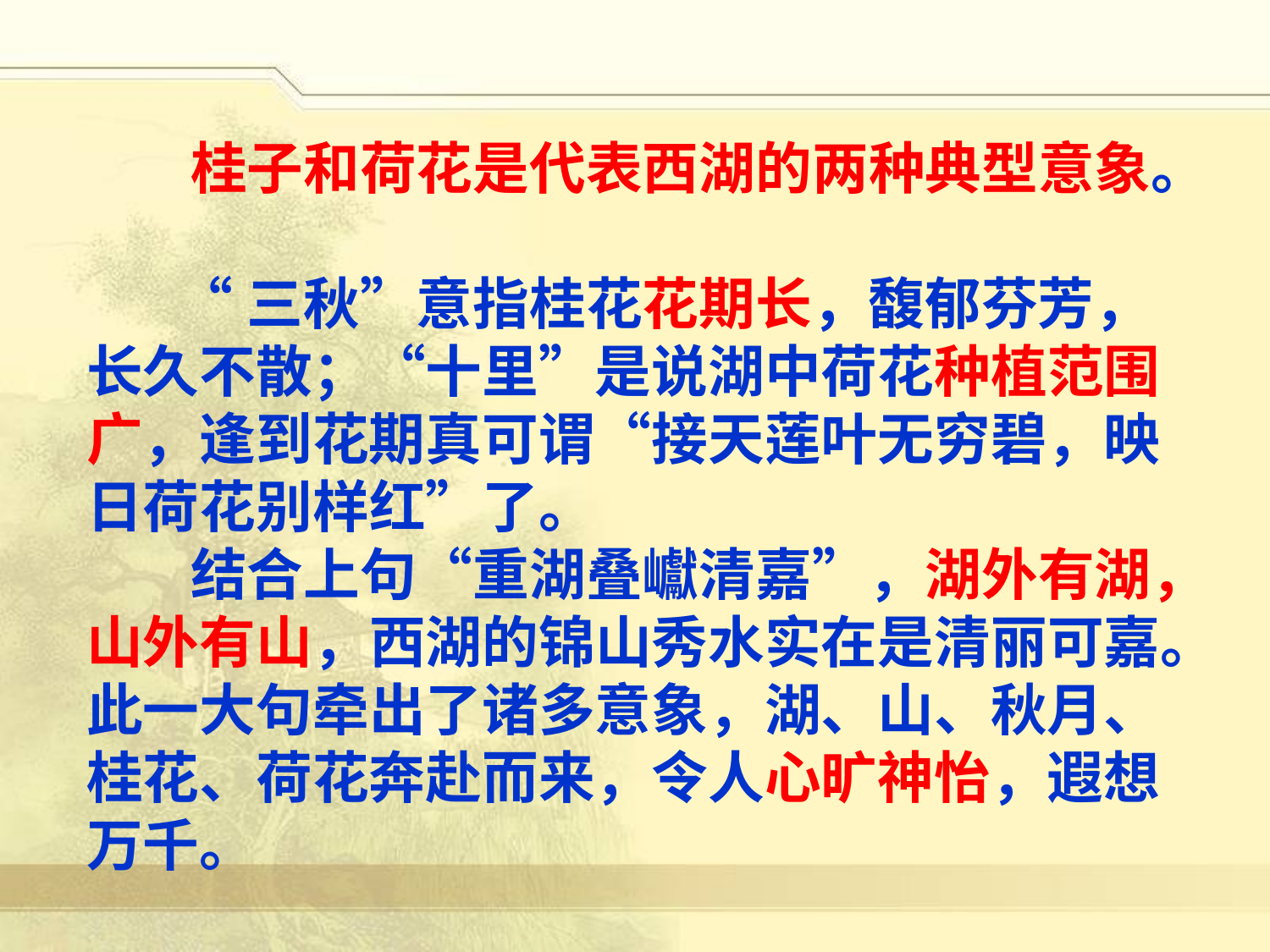

桂子和荷花是代表西湖的两种典型意象。
       “三秋”意指桂花花期长，馥郁芬芳，长久不散；“十里”是说湖中荷花种植范围广，逢到花期真可谓“接天莲叶无穷碧，映日荷花别样红”了。
       结合上句“重湖叠巘清嘉”，湖外有湖，山外有山，西湖的锦山秀水实在是清丽可嘉。此一大句牵出了诸多意象，湖、山、秋月、桂花、荷花奔赴而来，令人心旷神怡，遐想万千。